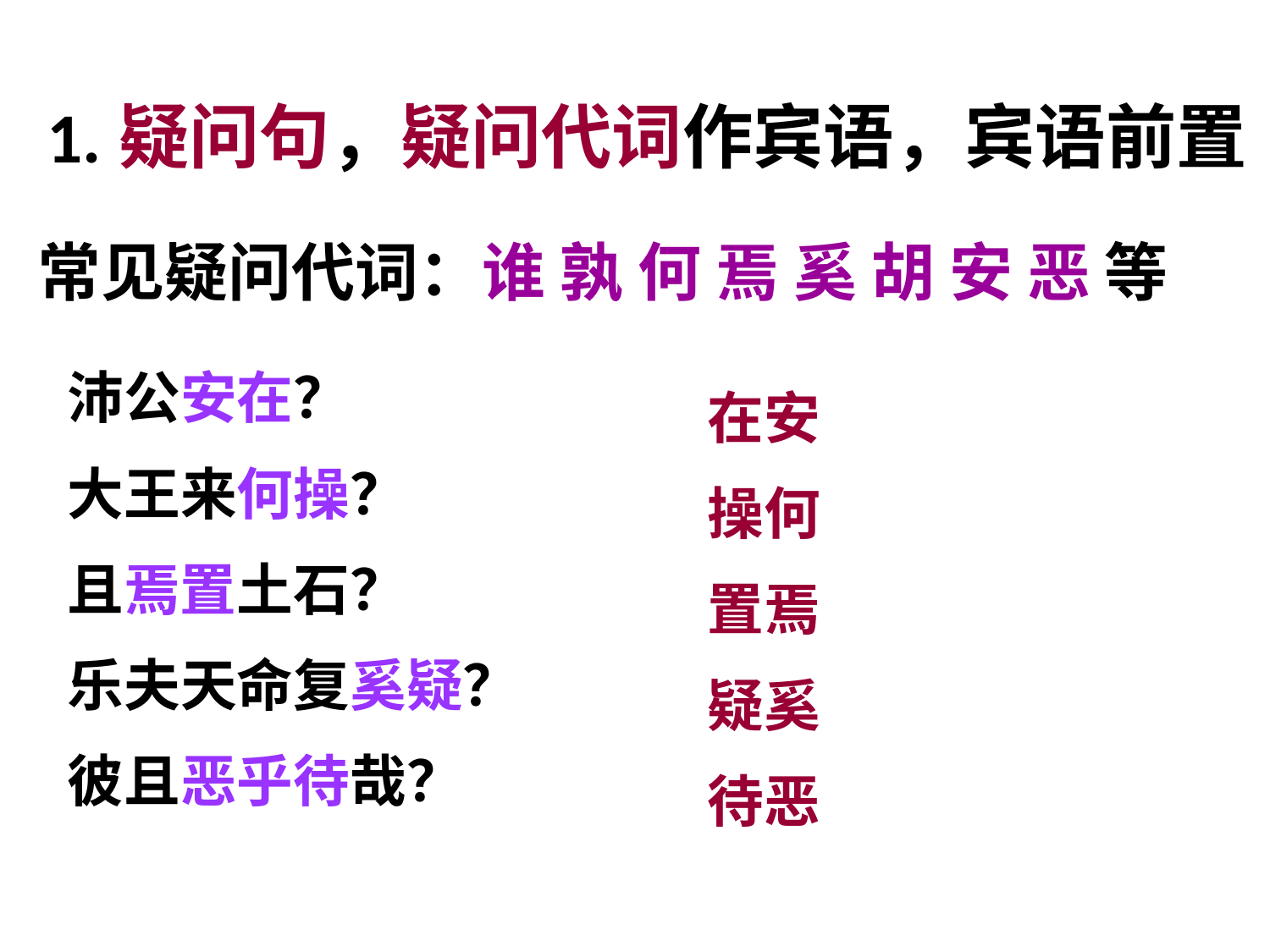

1.疑问句，疑问代词作宾语，宾语前置
常见疑问代词：谁 孰 何 焉 奚 胡 安 恶 等
沛公安在？
大王来何操？
且焉置土石？
乐夫天命复奚疑？
彼且恶乎待哉？
在安
操何
置焉
疑奚
待恶